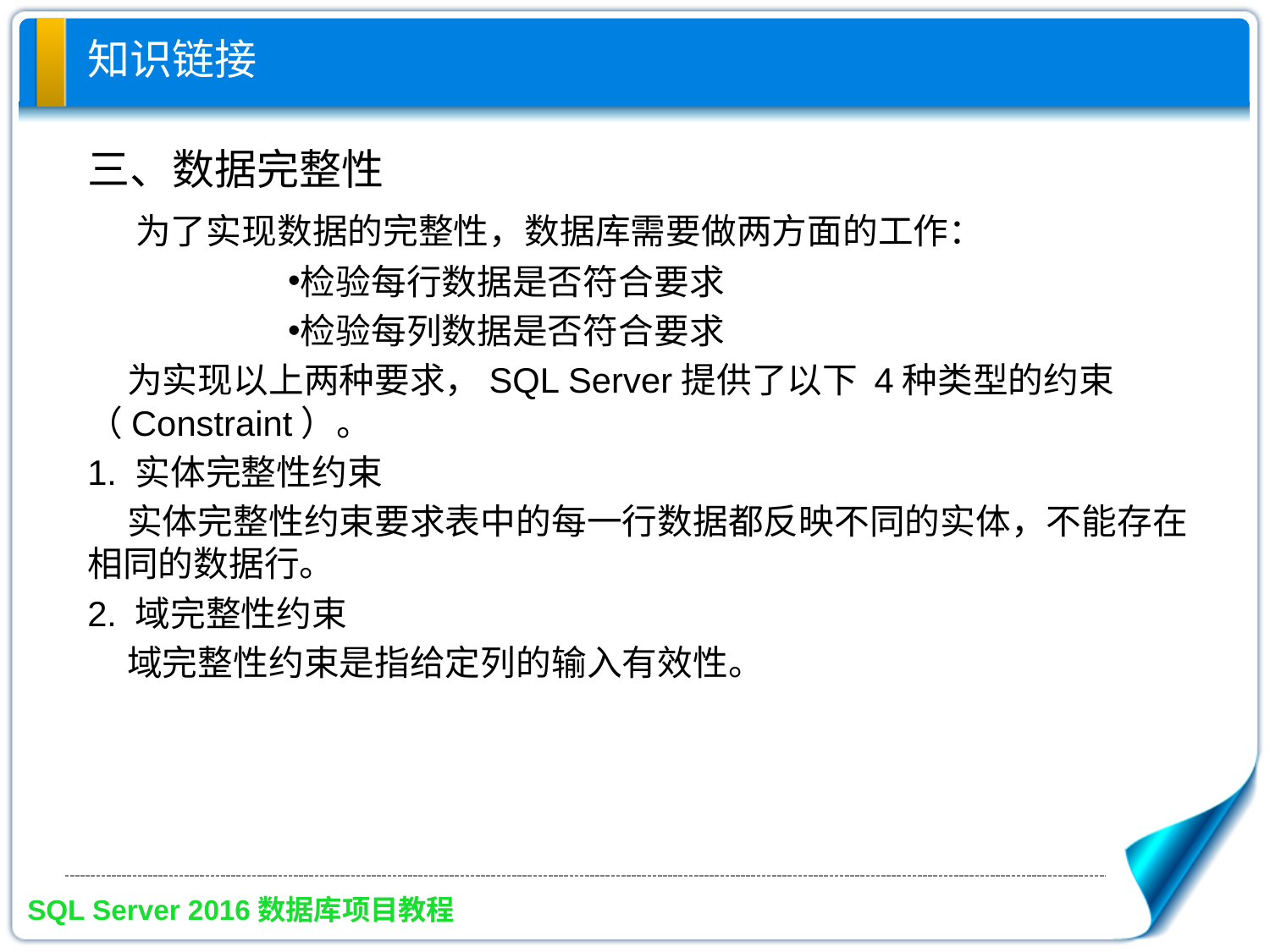

# 知识链接
三、数据完整性
    为了实现数据的完整性，数据库需要做两方面的工作：
检验每行数据是否符合要求
检验每列数据是否符合要求
    为实现以上两种要求，SQL Server提供了以下 4种类型的约束（Constraint）。
1. 实体完整性约束
    实体完整性约束要求表中的每一行数据都反映不同的实体，不能存在相同的数据行。
2. 域完整性约束
    域完整性约束是指给定列的输入有效性。